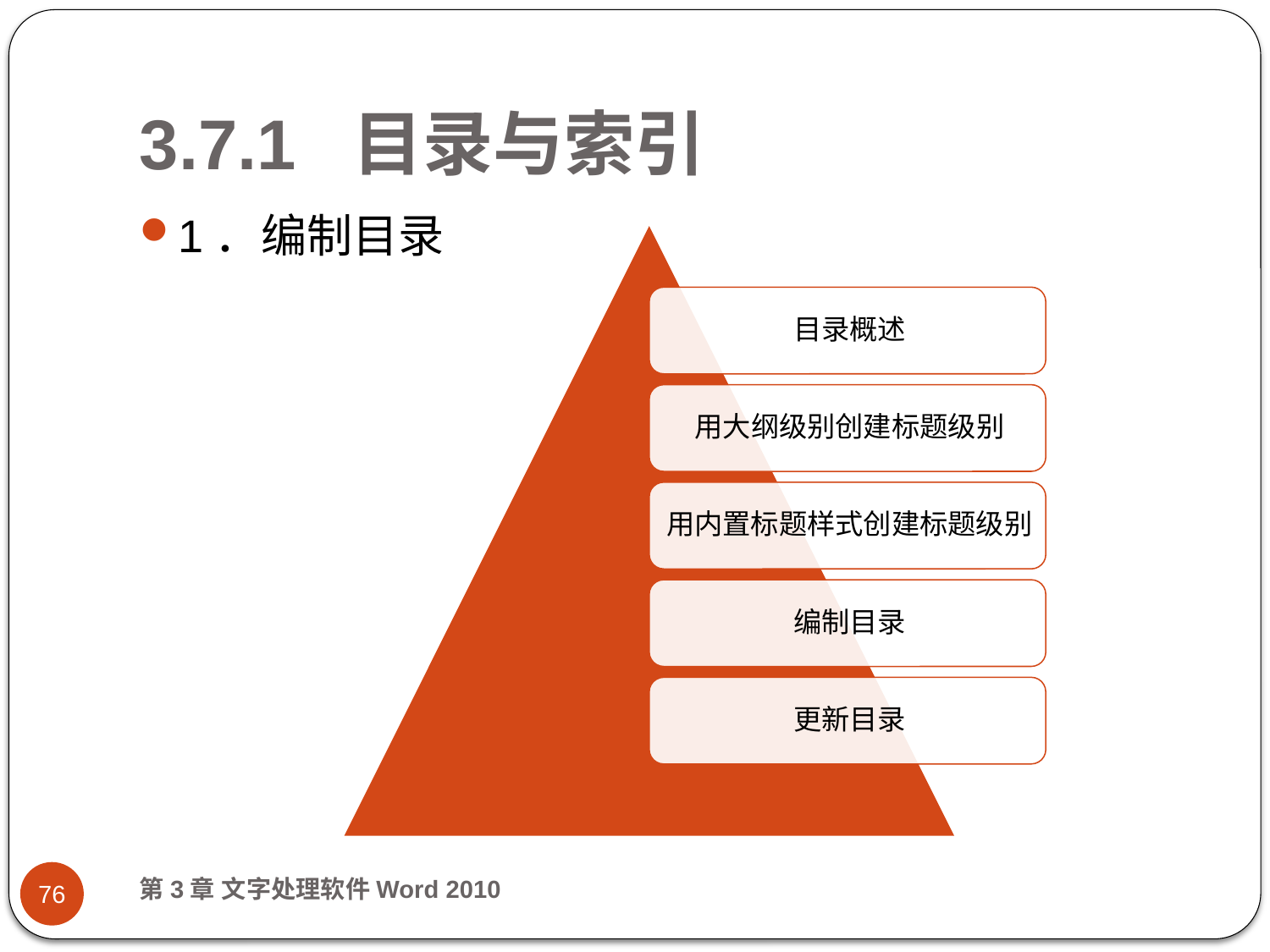

# 3.7.1  目录与索引
1．编制目录

目录概述
用大纲级别创建标题级别
用内置标题样式创建标题级别
编制目录
更新目录
第3章 文字处理软件Word 2010
76